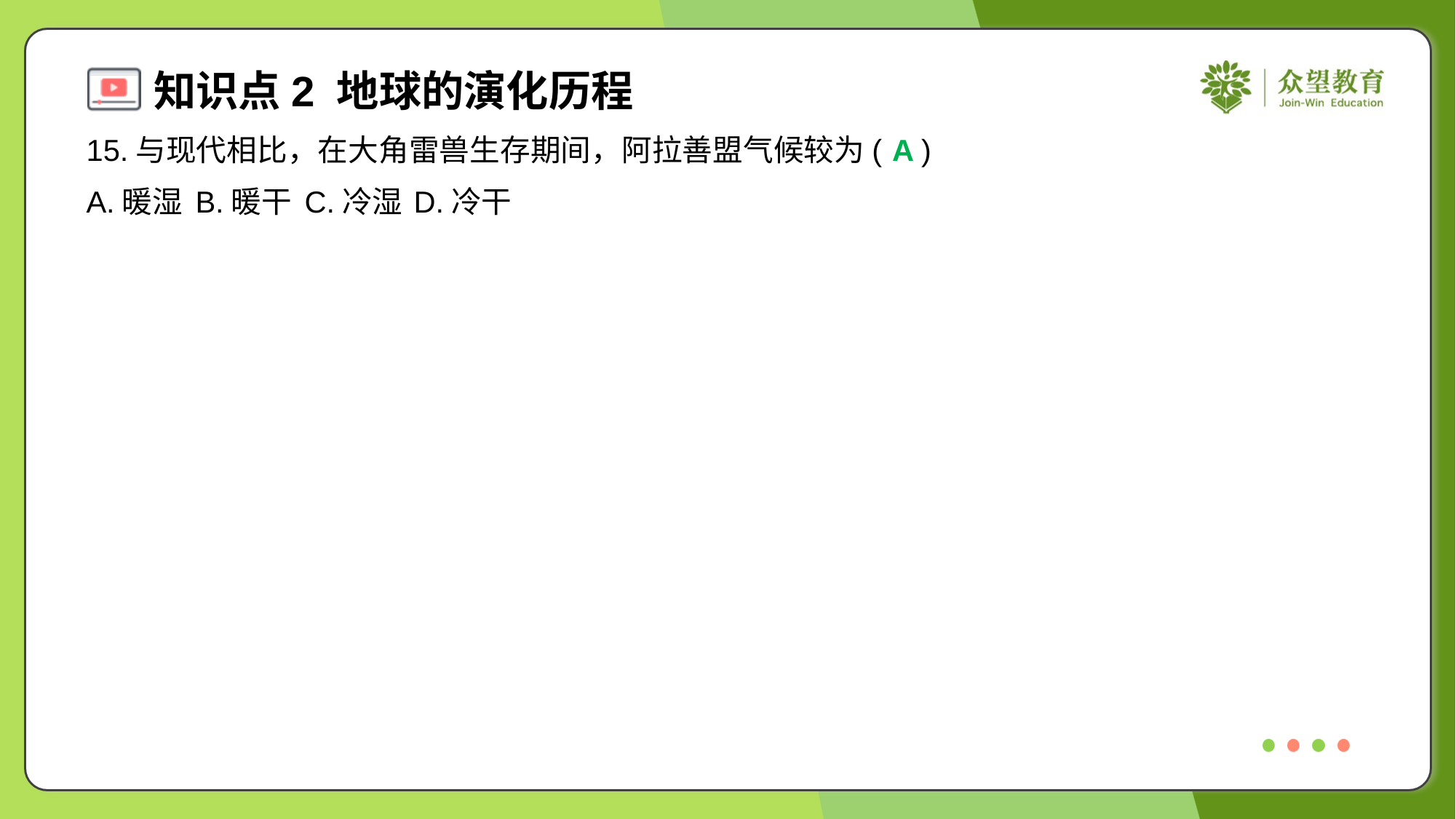

15.与现代相比，在大角雷兽生存期间，阿拉善盟气候较为(     )
A
A.暖湿	B.暖干	C.冷湿	D.冷干